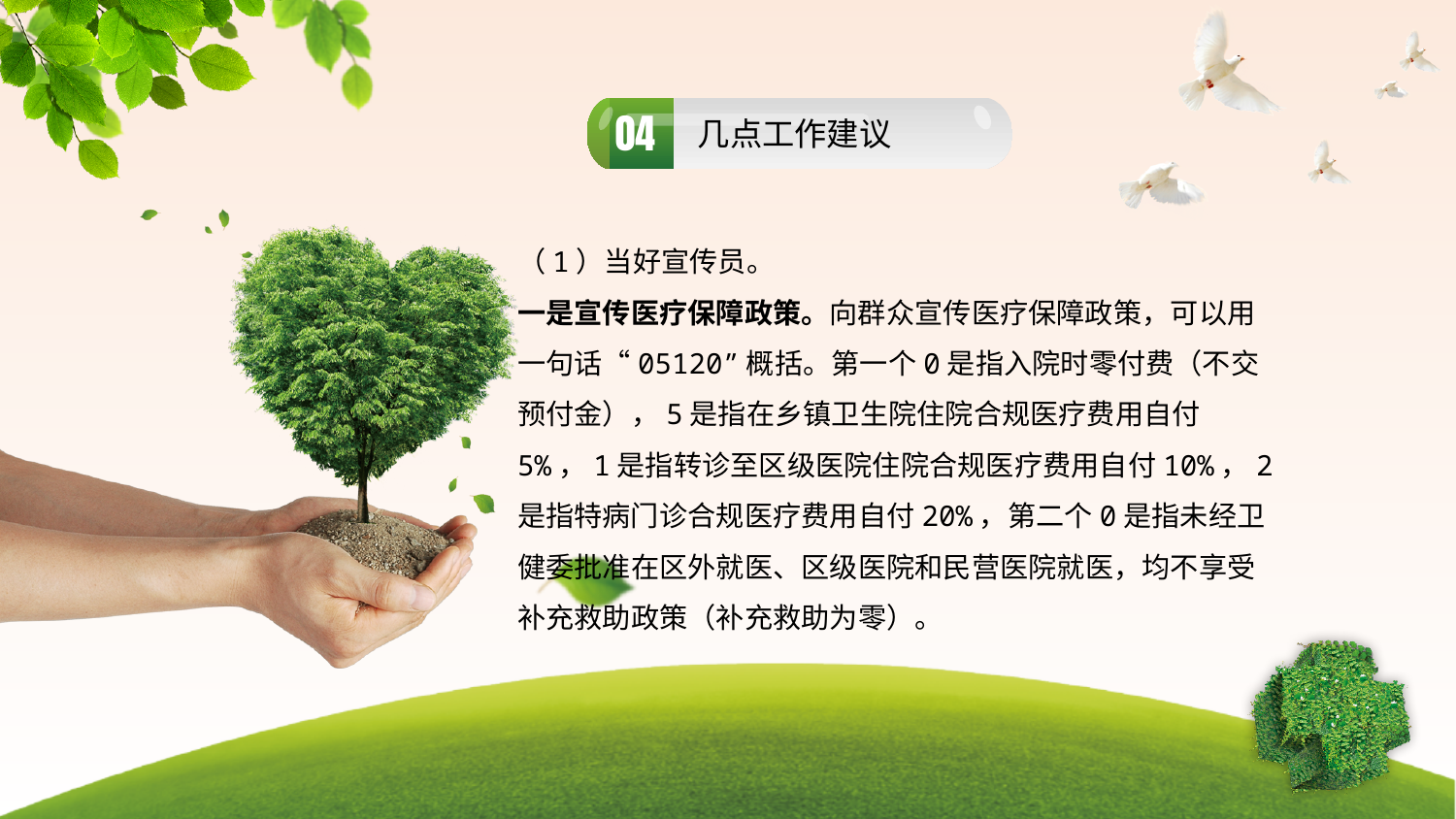

04
几点工作建议
（1）当好宣传员。
一是宣传医疗保障政策。向群众宣传医疗保障政策，可以用一句话“05120”概括。第一个0是指入院时零付费（不交预付金），5是指在乡镇卫生院住院合规医疗费用自付5%，1是指转诊至区级医院住院合规医疗费用自付10%，2是指特病门诊合规医疗费用自付20%，第二个0是指未经卫健委批准在区外就医、区级医院和民营医院就医，均不享受补充救助政策（补充救助为零）。